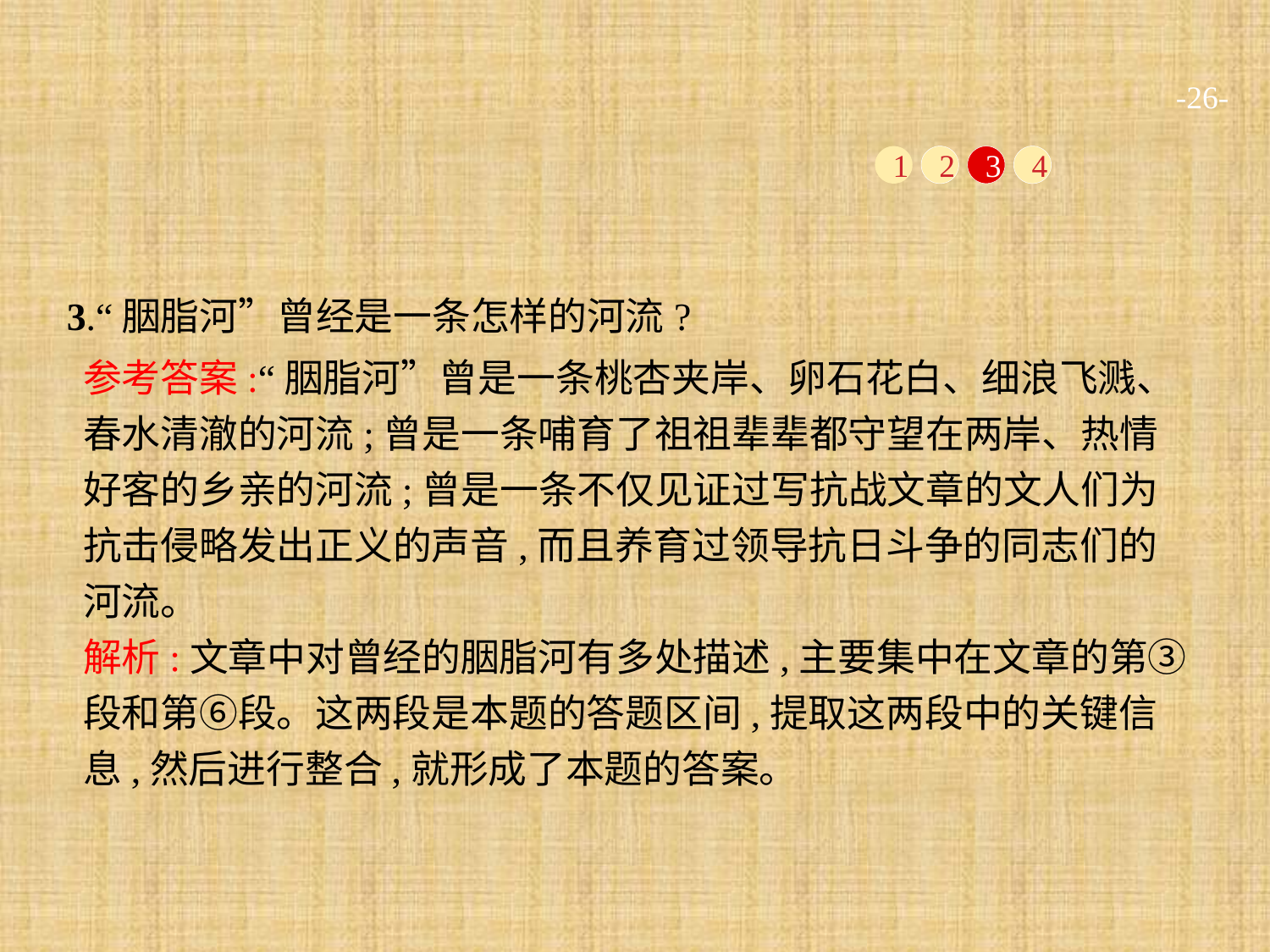

-26-
1
2
3
4
3.“胭脂河”曾经是一条怎样的河流?
参考答案:“胭脂河”曾是一条桃杏夹岸、卵石花白、细浪飞溅、春水清澈的河流;曾是一条哺育了祖祖辈辈都守望在两岸、热情好客的乡亲的河流;曾是一条不仅见证过写抗战文章的文人们为抗击侵略发出正义的声音,而且养育过领导抗日斗争的同志们的河流。
解析:文章中对曾经的胭脂河有多处描述,主要集中在文章的第③段和第⑥段。这两段是本题的答题区间,提取这两段中的关键信息,然后进行整合,就形成了本题的答案。